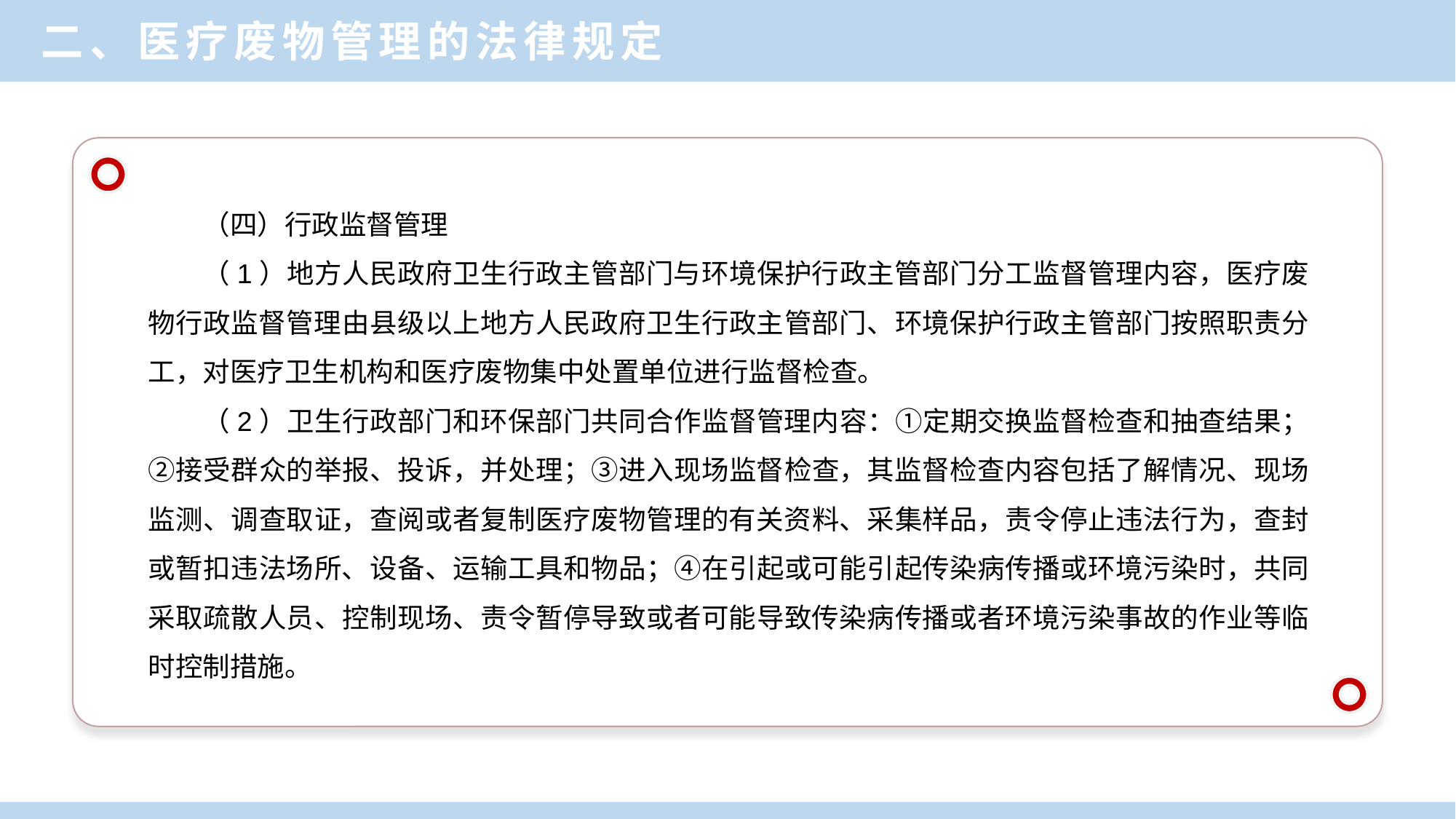

二、医疗废物管理的法律规定

（四）行政监督管理
（1）地方人民政府卫生行政主管部门与环境保护行政主管部门分工监督管理内容，医疗废物行政监督管理由县级以上地方人民政府卫生行政主管部门、环境保护行政主管部门按照职责分工，对医疗卫生机构和医疗废物集中处置单位进行监督检查。
（2）卫生行政部门和环保部门共同合作监督管理内容：①定期交换监督检查和抽查结果；②接受群众的举报、投诉，并处理；③进入现场监督检查，其监督检查内容包括了解情况、现场监测、调查取证，查阅或者复制医疗废物管理的有关资料、采集样品，责令停止违法行为，查封或暂扣违法场所、设备、运输工具和物品；④在引起或可能引起传染病传播或环境污染时，共同采取疏散人员、控制现场、责令暂停导致或者可能导致传染病传播或者环境污染事故的作业等临时控制措施。